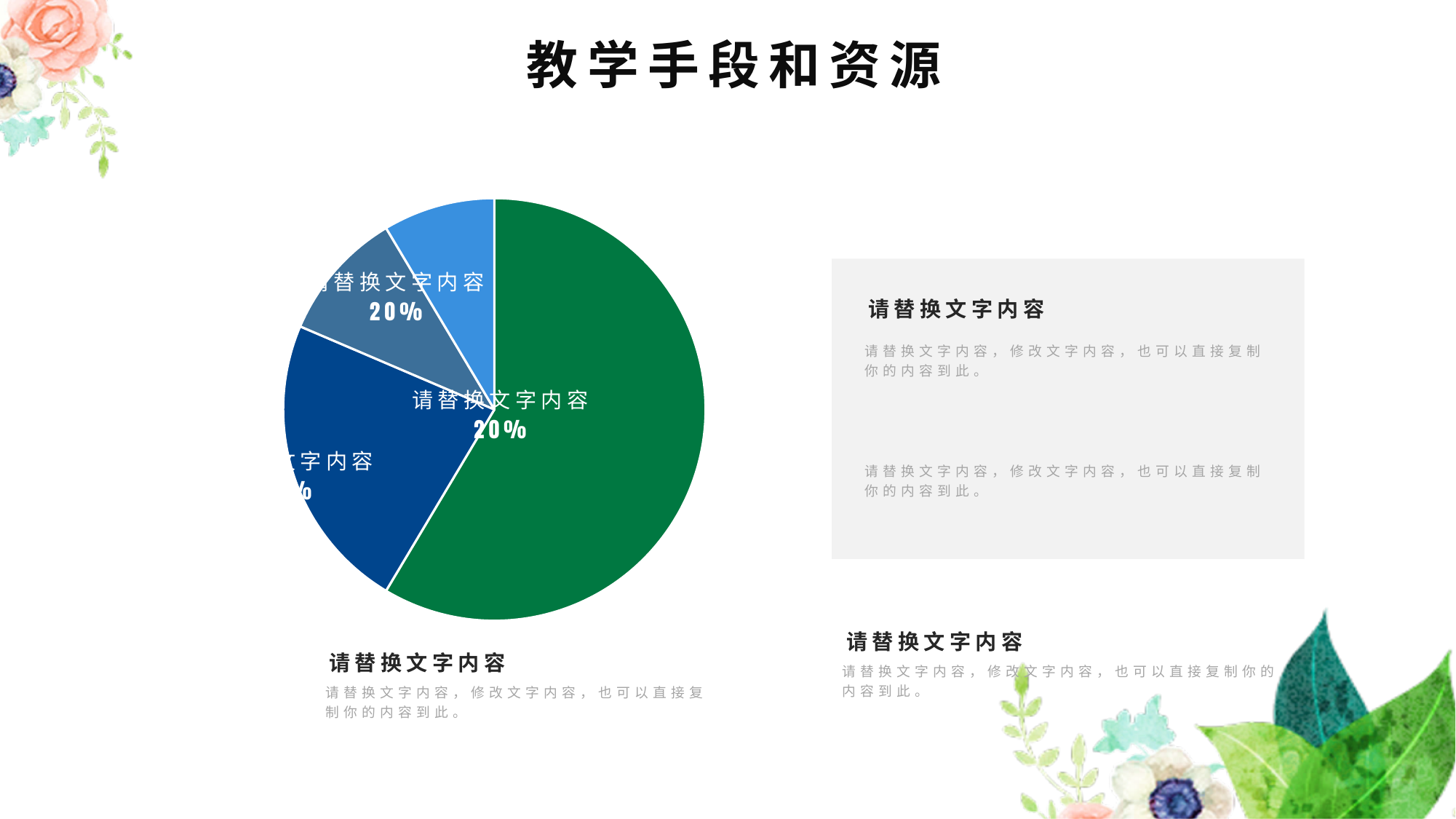

教学手段和资源

[unsupported chart]

请替换文字内容
20%

请替换文字内容
20%
请替换文字内容
60%

请替换文字内容
请替换文字内容，修改文字内容，也可以直接复制你的内容到此。
请替换文字内容，修改文字内容，也可以直接复制你的内容到此。
请替换文字内容
请替换文字内容
请替换文字内容，修改文字内容，也可以直接复制你的内容到此。
请替换文字内容，修改文字内容，也可以直接复制你的内容到此。